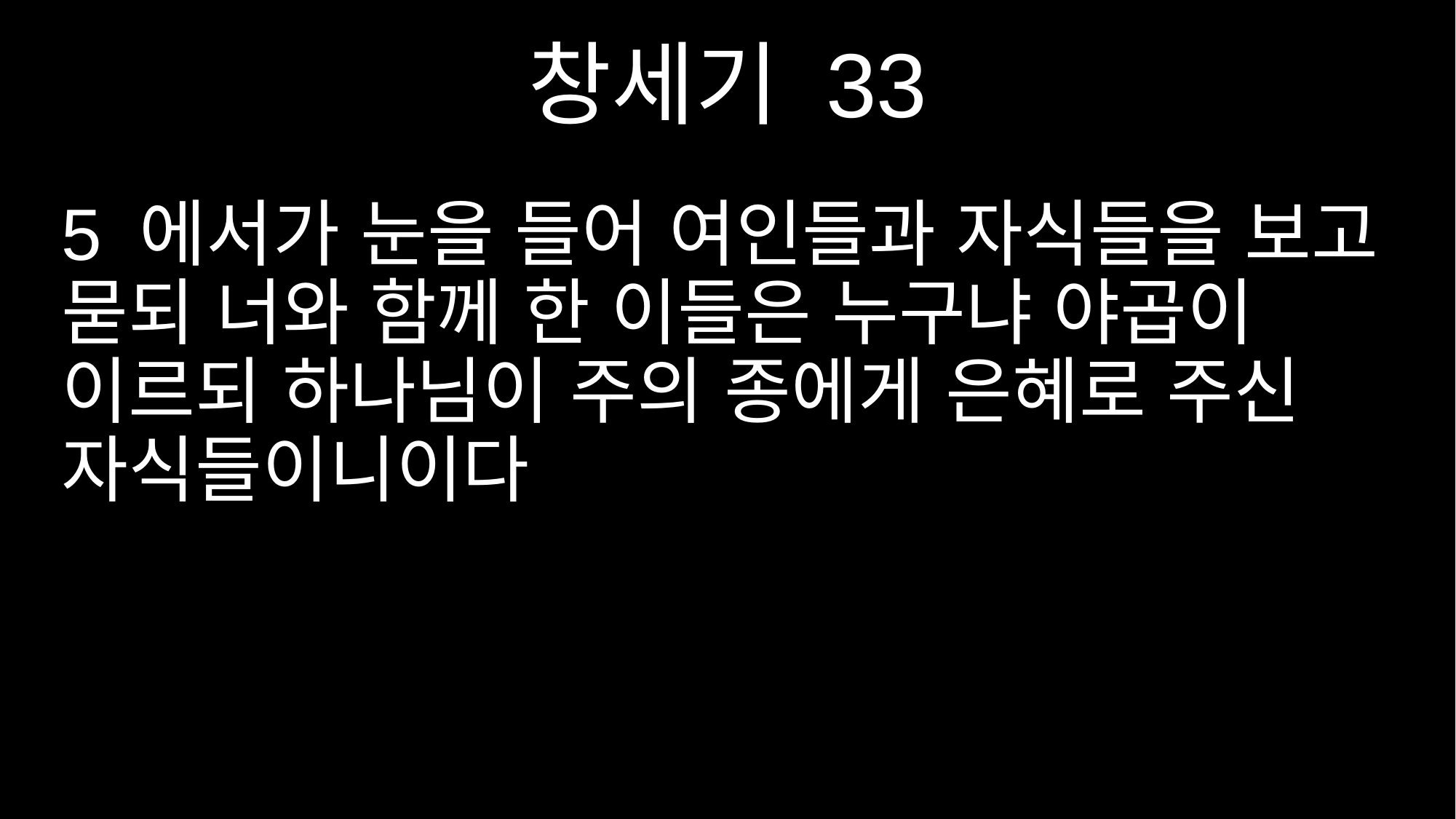

창세기 33
5 에서가 눈을 들어 여인들과 자식들을 보고 묻되 너와 함께 한 이들은 누구냐 야곱이 이르되 하나님이 주의 종에게 은혜로 주신 자식들이니이다